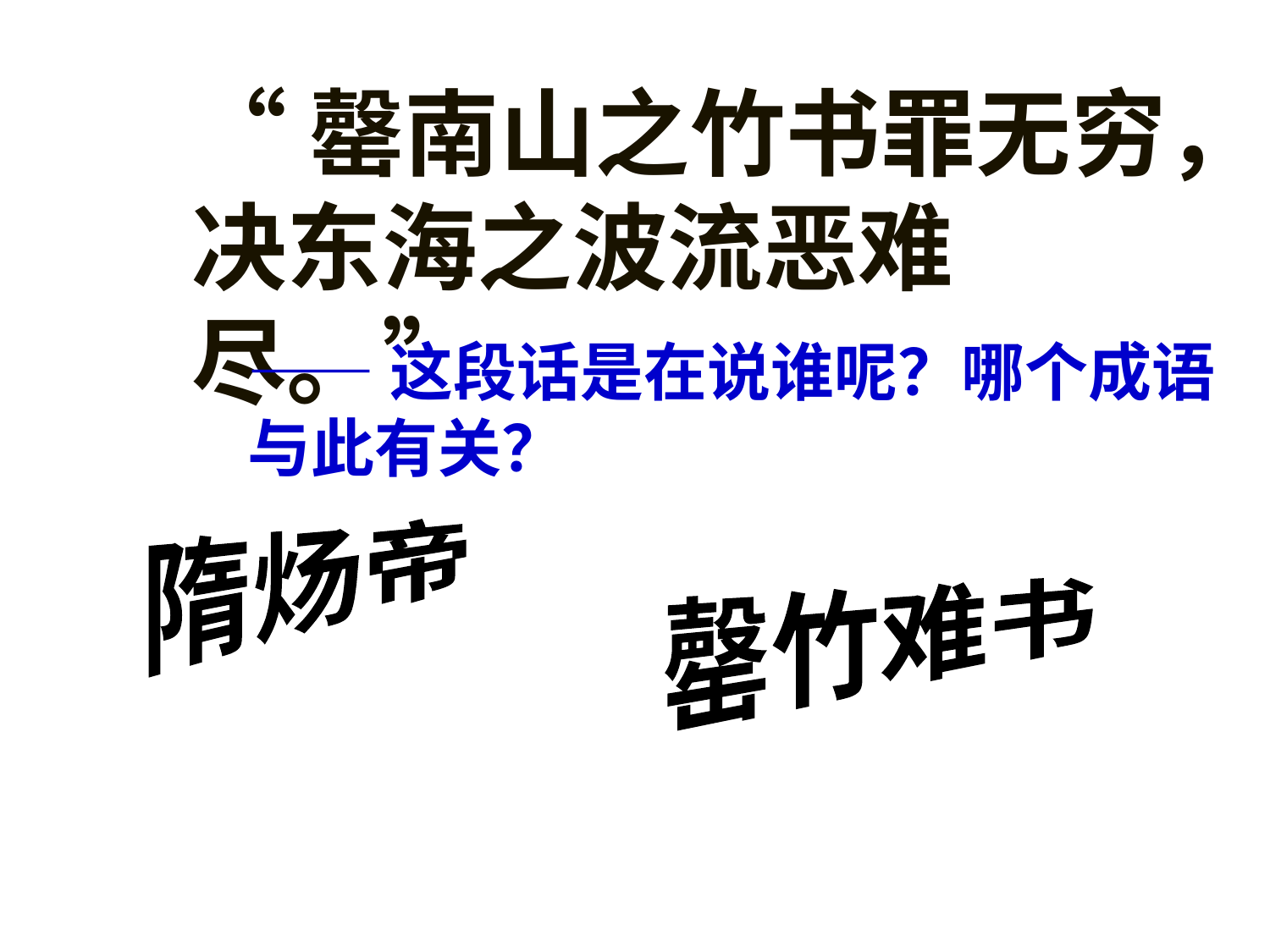

“罄南山之竹书罪无穷，决东海之波流恶难尽。”
——这段话是在说谁呢？哪个成语与此有关？
隋炀帝
罄竹难书